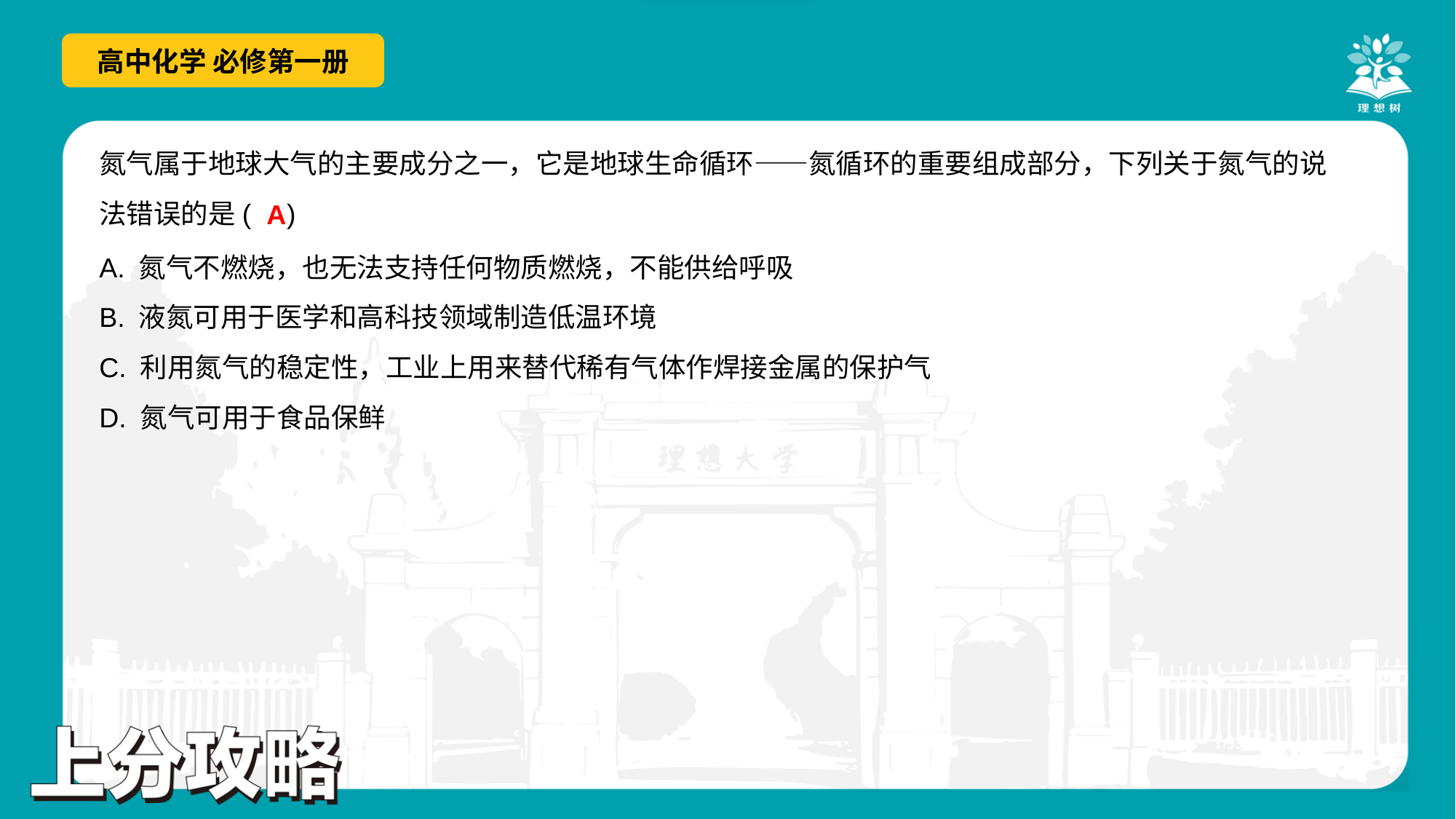

氮气属于地球大气的主要成分之一，它是地球生命循环——氮循环的重要组成部分，下列关于氮气的说
法错误的是(     )
A
A. 氮气不燃烧，也无法支持任何物质燃烧，不能供给呼吸
B. 液氮可用于医学和高科技领域制造低温环境
C. 利用氮气的稳定性，工业上用来替代稀有气体作焊接金属的保护气
D. 氮气可用于食品保鲜